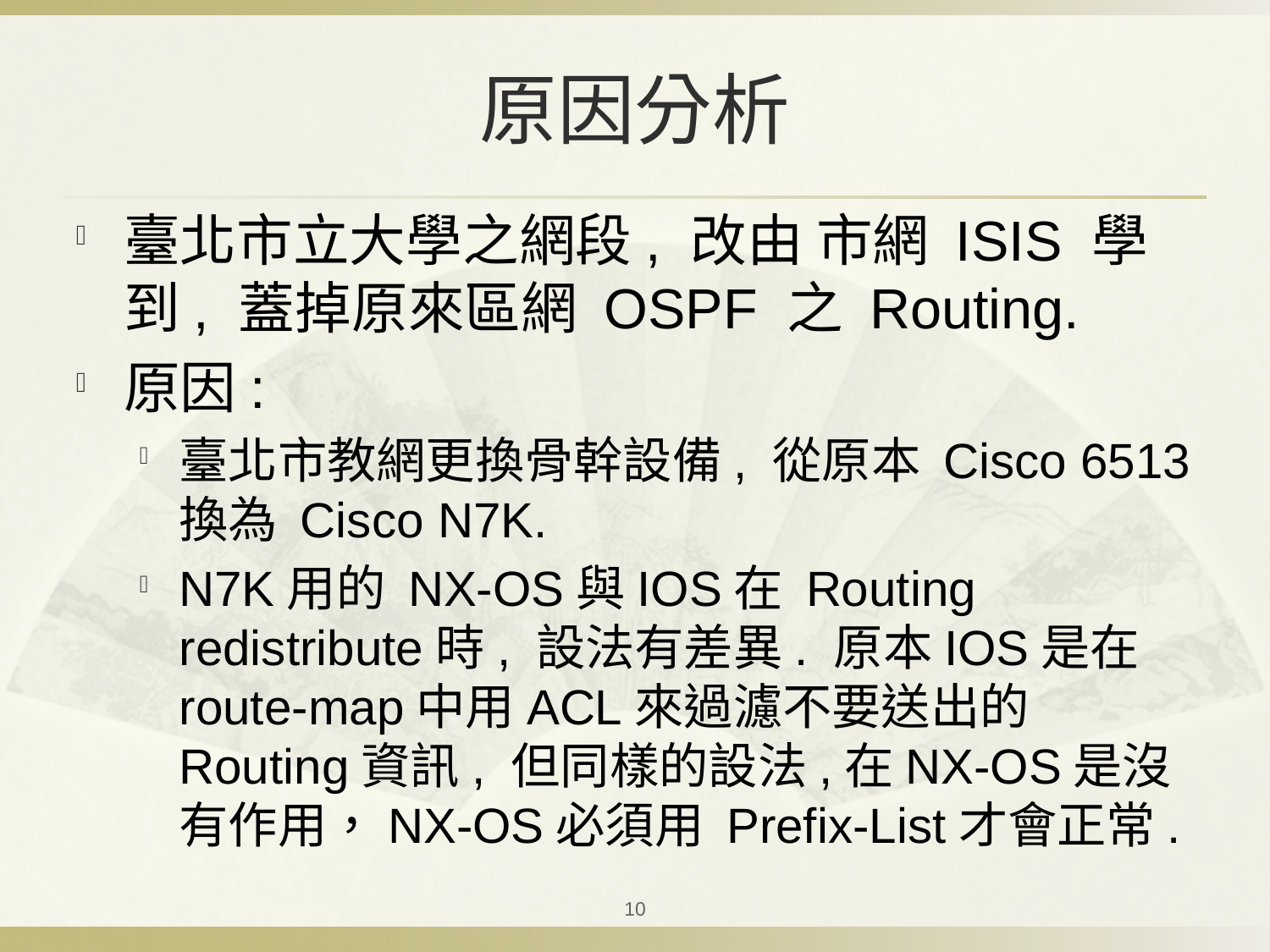

# 原因分析
臺北市立大學之網段, 改由 市網 ISIS 學到, 蓋掉原來區網 OSPF 之 Routing.
原因:
臺北市教網更換骨幹設備, 從原本 Cisco 6513 換為 Cisco N7K.
N7K用的 NX-OS與IOS在 Routing redistribute時, 設法有差異. 原本IOS是在 route-map中用ACL來過濾不要送出的 Routing資訊, 但同樣的設法,在NX-OS是沒有作用，NX-OS必須用 Prefix-List才會正常.

10